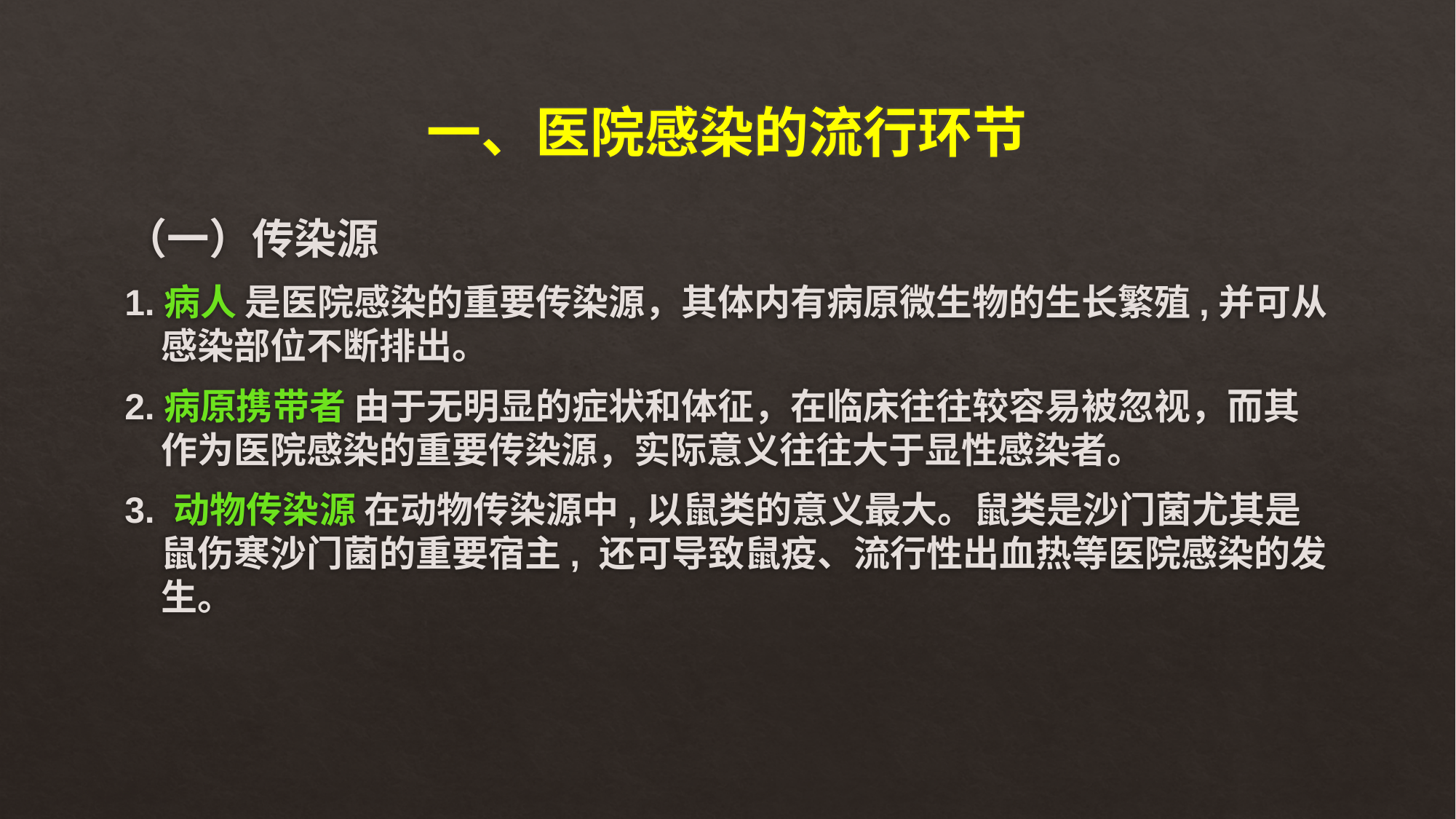

# 一、医院感染的流行环节
（一）传染源
1.病人 是医院感染的重要传染源，其体内有病原微生物的生长繁殖,并可从感染部位不断排出。
2.病原携带者 由于无明显的症状和体征，在临床往往较容易被忽视，而其作为医院感染的重要传染源，实际意义往往大于显性感染者。
3. 动物传染源 在动物传染源中,以鼠类的意义最大。鼠类是沙门菌尤其是鼠伤寒沙门菌的重要宿主, 还可导致鼠疫、流行性出血热等医院感染的发生。